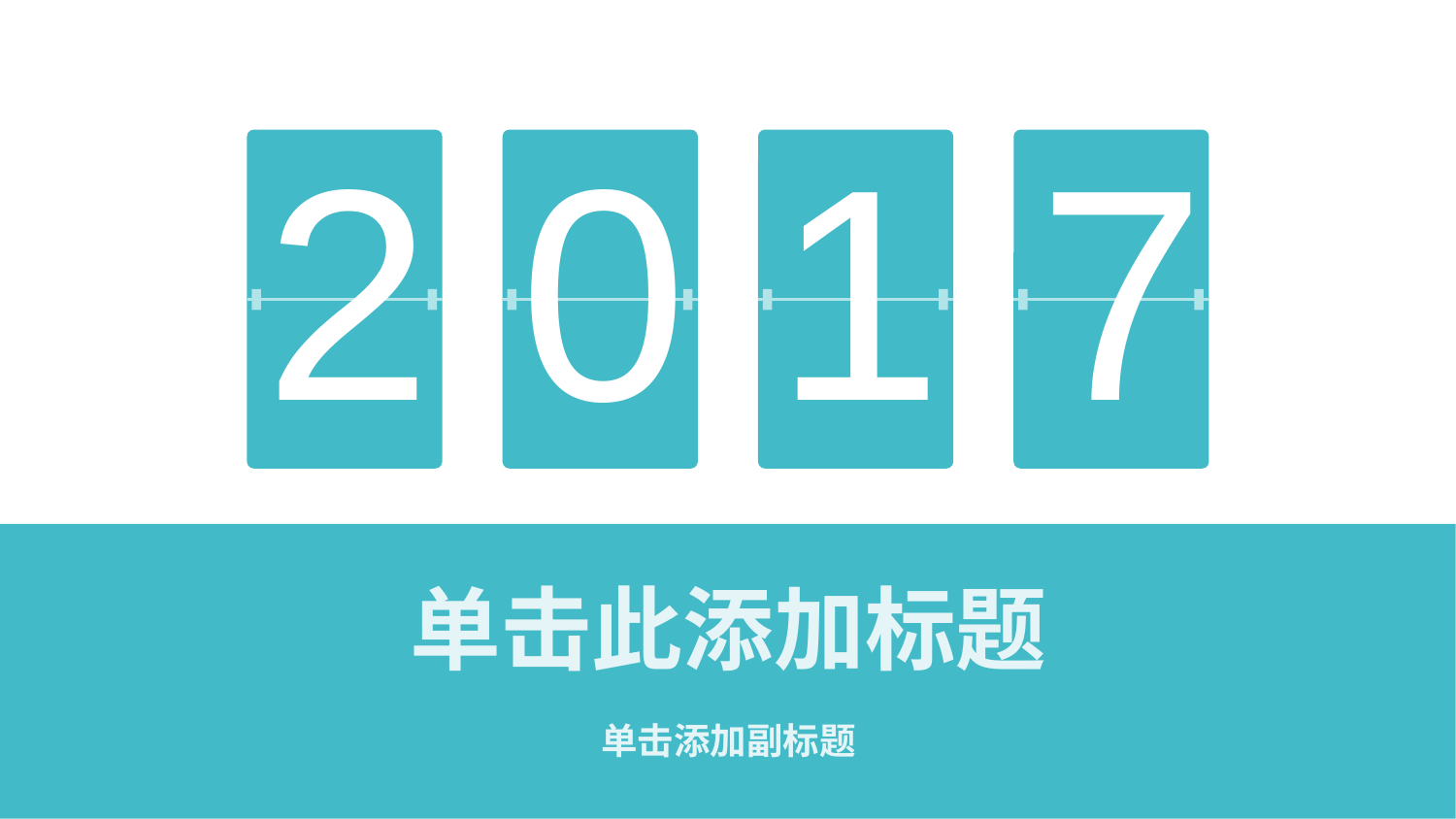

2

0

1

745678

单击此添加标题
单击添加副标题
1